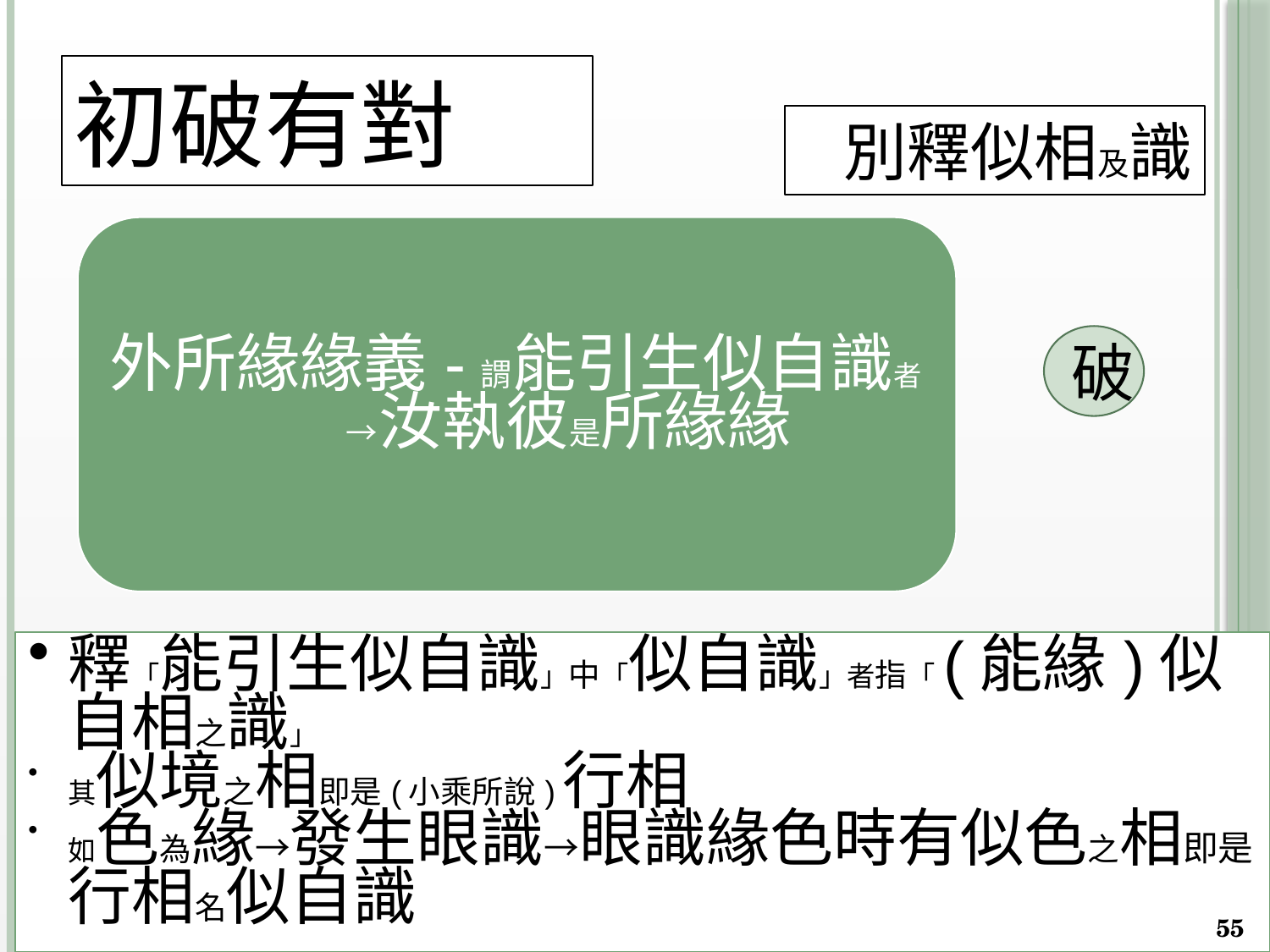

# 初破有對
別釋似相及識
外所緣緣義-謂能引生似自識者                                  →汝執彼是所緣緣
釋「能引生似自識」中「似自識」者指「(能緣)似自相之識」
其似境之相即是(小乘所說)行相
如色為緣→發生眼識→眼識緣色時有似色之相即是行相名似自識
破
55
2014/10/15